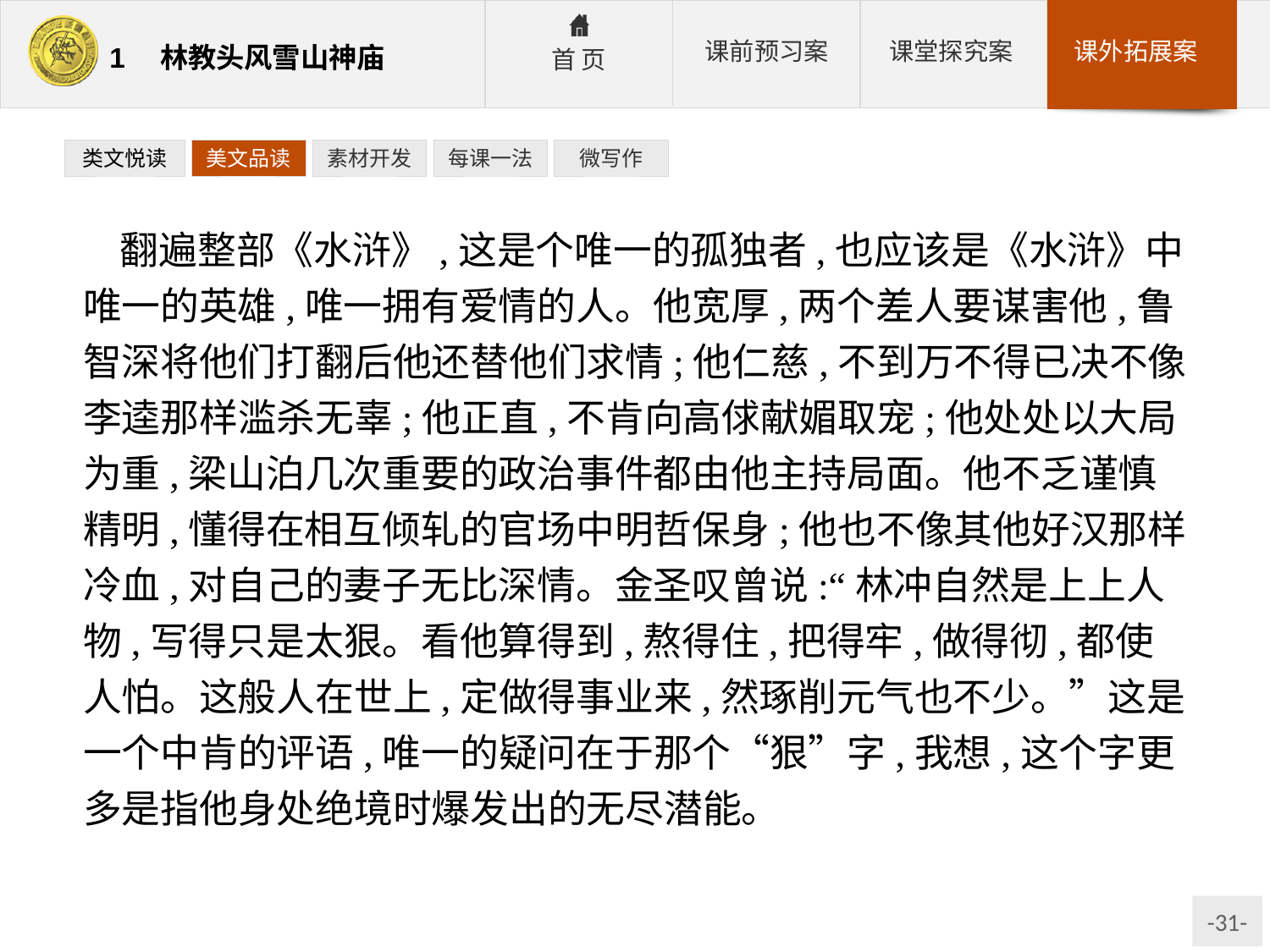

类文悦读
美文品读
素材开发
每课一法
微写作
翻遍整部《水浒》,这是个唯一的孤独者,也应该是《水浒》中唯一的英雄,唯一拥有爱情的人。他宽厚,两个差人要谋害他,鲁智深将他们打翻后他还替他们求情;他仁慈,不到万不得已决不像李逵那样滥杀无辜;他正直,不肯向高俅献媚取宠;他处处以大局为重,梁山泊几次重要的政治事件都由他主持局面。他不乏谨慎精明,懂得在相互倾轧的官场中明哲保身;他也不像其他好汉那样冷血,对自己的妻子无比深情。金圣叹曾说:“林冲自然是上上人物,写得只是太狠。看他算得到,熬得住,把得牢,做得彻,都使人怕。这般人在世上,定做得事业来,然琢削元气也不少。”这是一个中肯的评语,唯一的疑问在于那个“狠”字,我想,这个字更多是指他身处绝境时爆发出的无尽潜能。